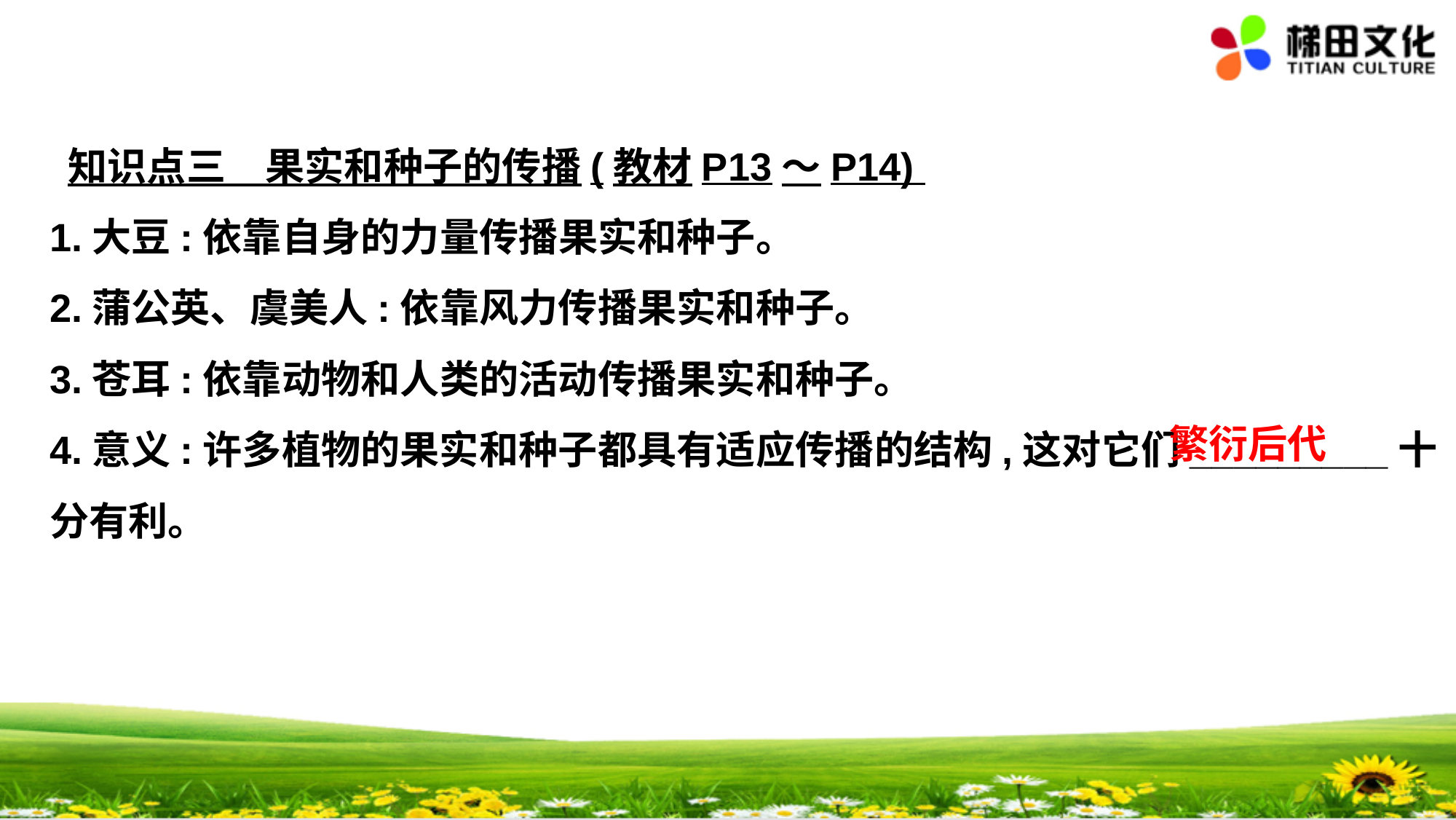

知识点三　果实和种子的传播(教材P13～P14)
1.大豆:依靠自身的力量传播果实和种子。
2.蒲公英、虞美人:依靠风力传播果实和种子。
3.苍耳:依靠动物和人类的活动传播果实和种子。
4.意义:许多植物的果实和种子都具有适应传播的结构,这对它们_________十
分有利。
繁衍后代